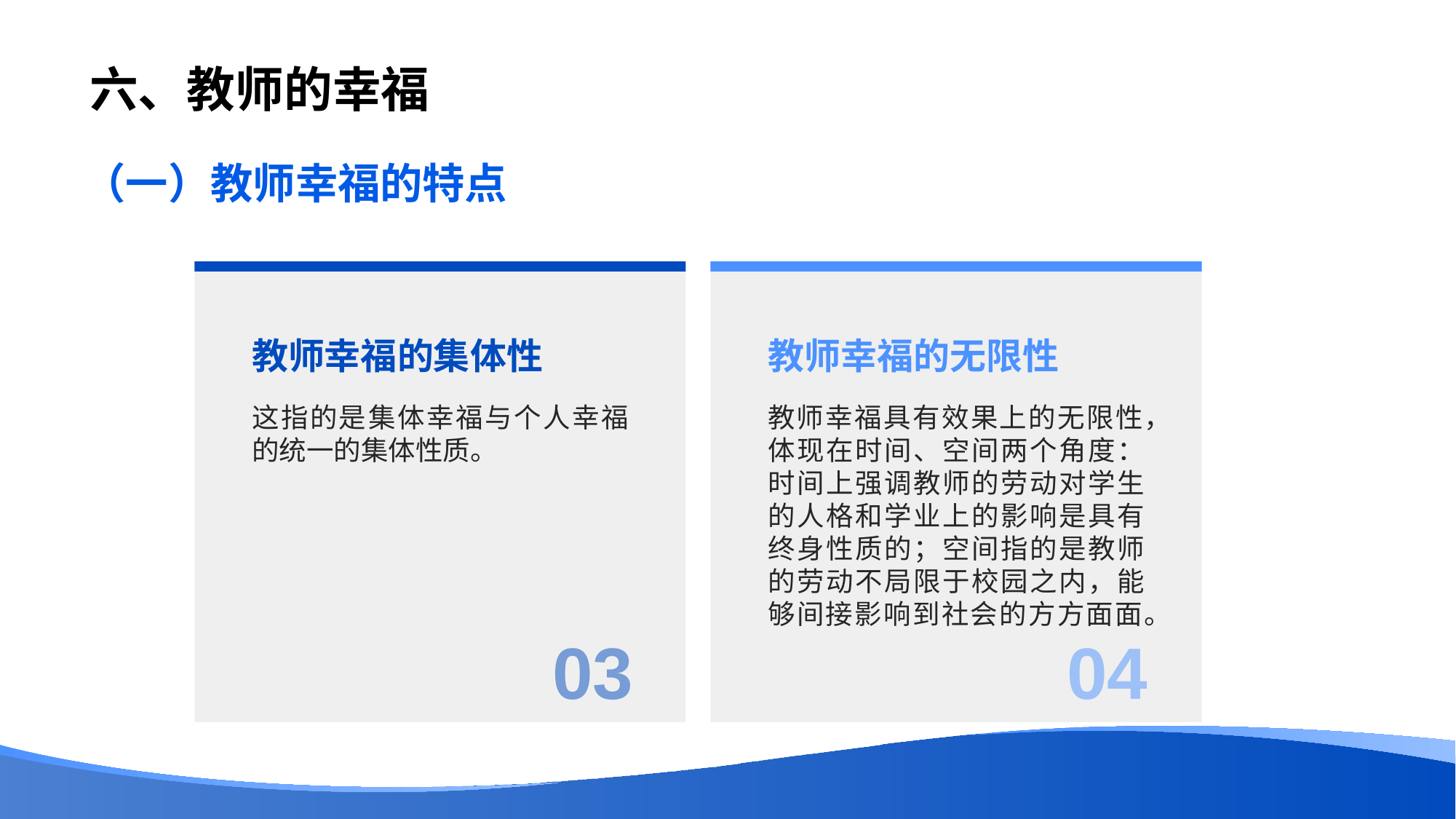

# 六、教师的幸福
（一）教师幸福的特点

教师幸福的集体性
教师幸福的无限性
这指的是集体幸福与个人幸福的统一的集体性质。
教师幸福具有效果上的无限性，体现在时间、空间两个角度：时间上强调教师的劳动对学生的人格和学业上的影响是具有终身性质的；空间指的是教师的劳动不局限于校园之内，能够间接影响到社会的方方面面。
03
04